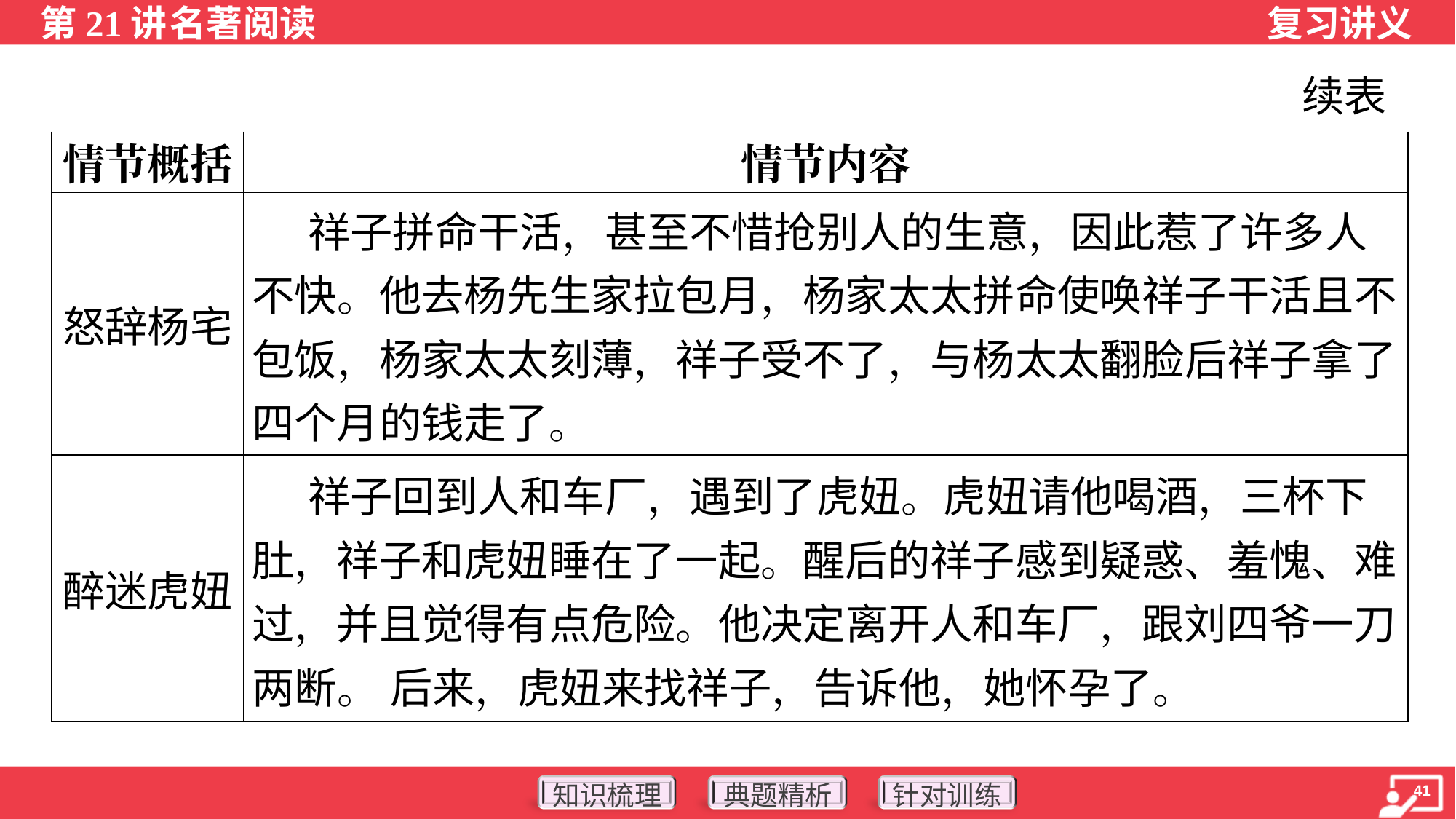

续表
| 情节概括 | 情节内容 |
| --- | --- |
| 怒辞杨宅 | 祥子拼命干活，甚至不惜抢别人的生意，因此惹了许多人不快。他去杨先生家拉包月，杨家太太拼命使唤祥子干活且不包饭，杨家太太刻薄，祥子受不了，与杨太太翻脸后祥子拿了四个月的钱走了。 |
| 醉迷虎妞 | 祥子回到人和车厂，遇到了虎妞。虎妞请他喝酒，三杯下肚，祥子和虎妞睡在了一起。醒后的祥子感到疑惑、羞愧、难过，并且觉得有点危险。他决定离开人和车厂，跟刘四爷一刀两断。 后来，虎妞来找祥子，告诉他，她怀孕了。 |